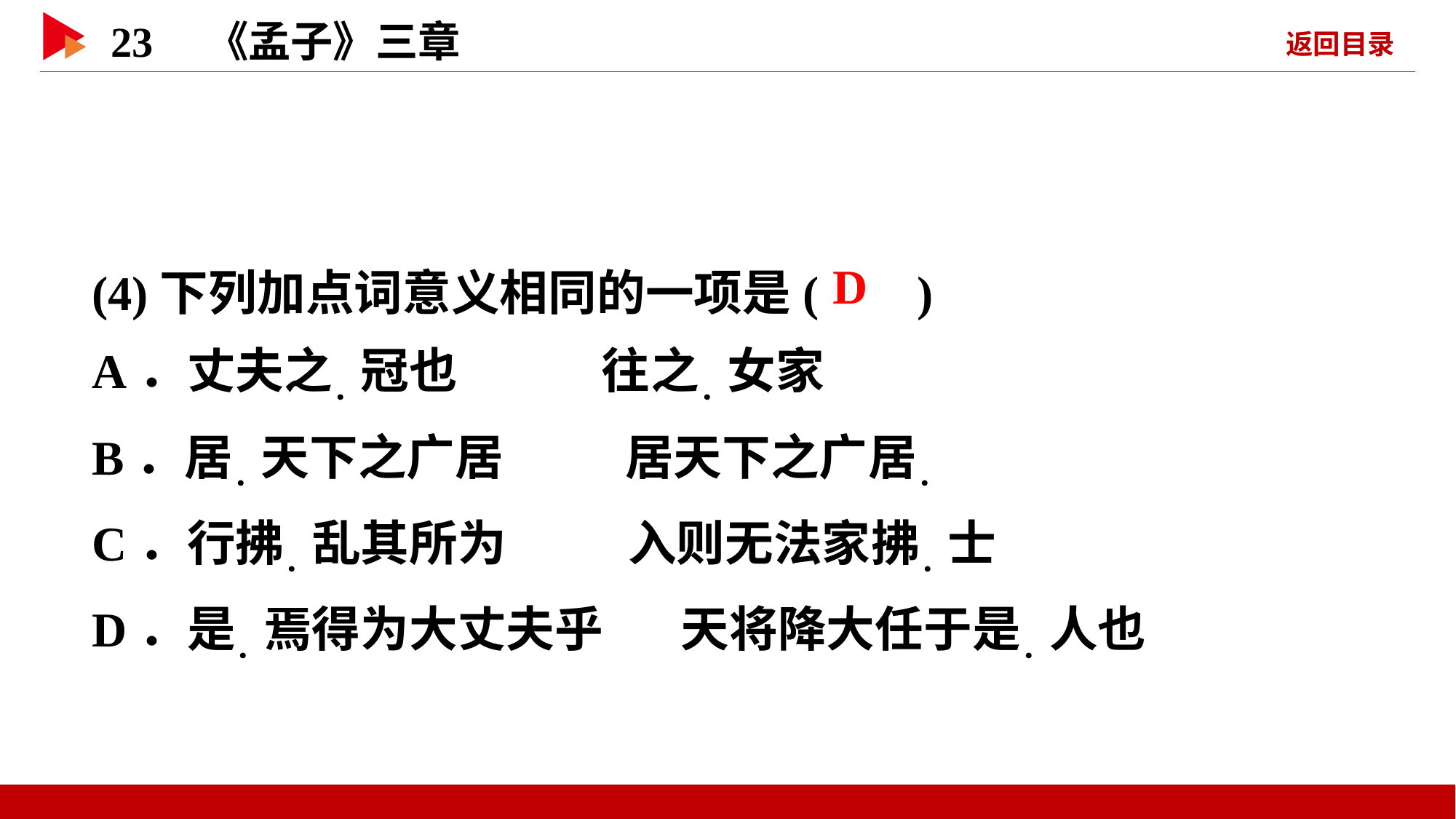

(4)下列加点词意义相同的一项是(        )
A．丈夫之．冠也             往之．女家
B．居．天下之广居           居天下之广居．
C．行拂．乱其所为           入则无法家拂．士
D．是．焉得为大丈夫乎       天将降大任于是．人也
   D